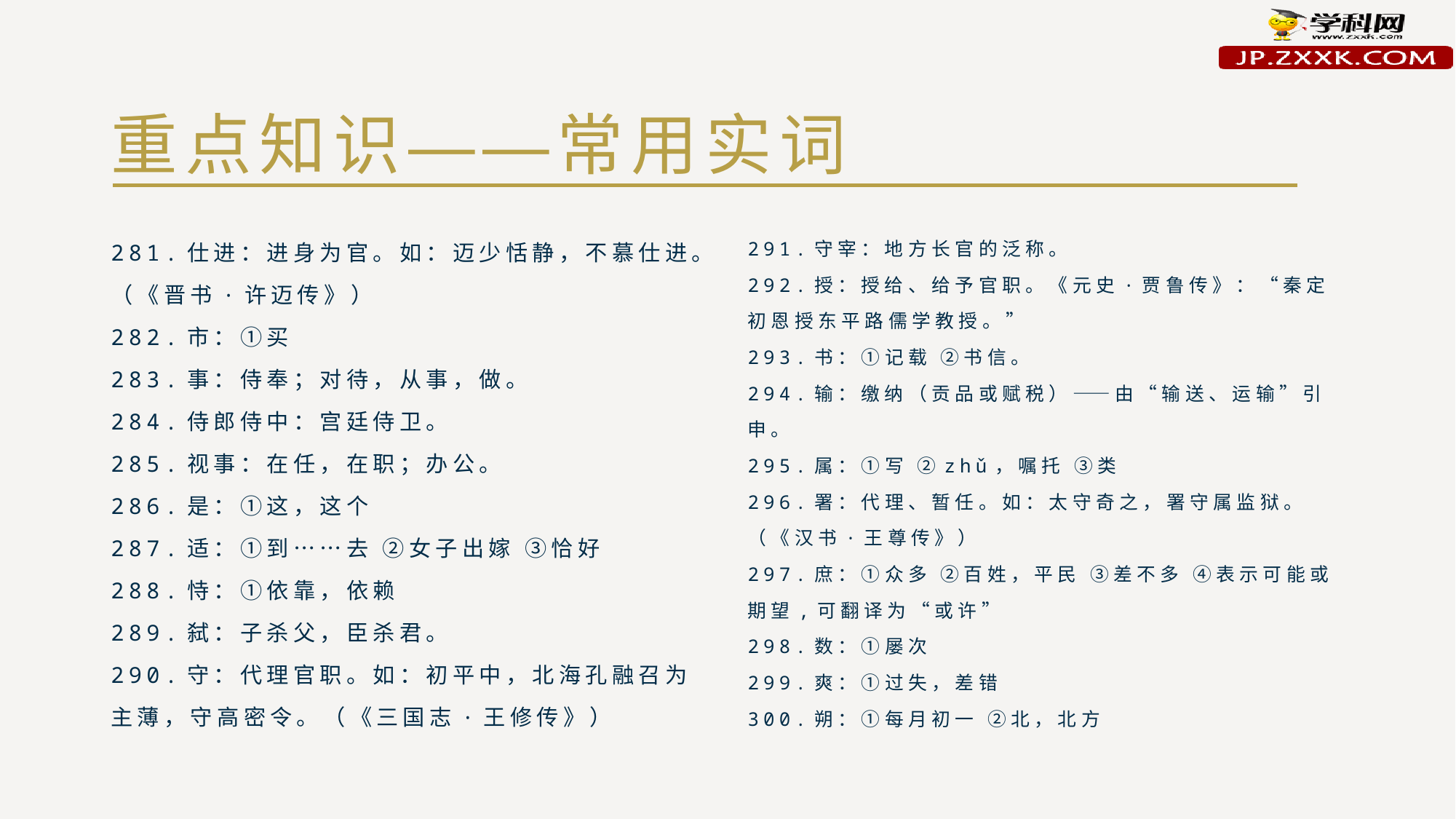

# 重点知识——常用实词
281.仕进：进身为官。如：迈少恬静，不慕仕进。（《晋书·许迈传》）
282.市：①买
283.事：侍奉；对待，从事，做。
284.侍郎侍中：宫廷侍卫。
285.视事：在任，在职；办公。
286.是：①这，这个
287.适：①到……去 ②女子出嫁 ③恰好
288.恃：①依靠，依赖
289.弑：子杀父，臣杀君。
290.守：代理官职。如：初平中，北海孔融召为主薄，守高密令。（《三国志·王修传》）
291.守宰：地方长官的泛称。
292.授：授给、给予官职。《元史·贾鲁传》：“秦定初恩授东平路儒学教授。”
293.书：①记载 ②书信。
294.输：缴纳（贡品或赋税）——由“输送、运输”引申。
295.属：①写 ②zhǔ，嘱托 ③类
296.署：代理、暂任。如：太守奇之，署守属监狱。（《汉书·王尊传》）
297.庶：①众多 ②百姓，平民 ③差不多 ④表示可能或期望,可翻译为“或许”
298.数：①屡次
299.爽：①过失，差错
300.朔：①每月初一 ②北，北方